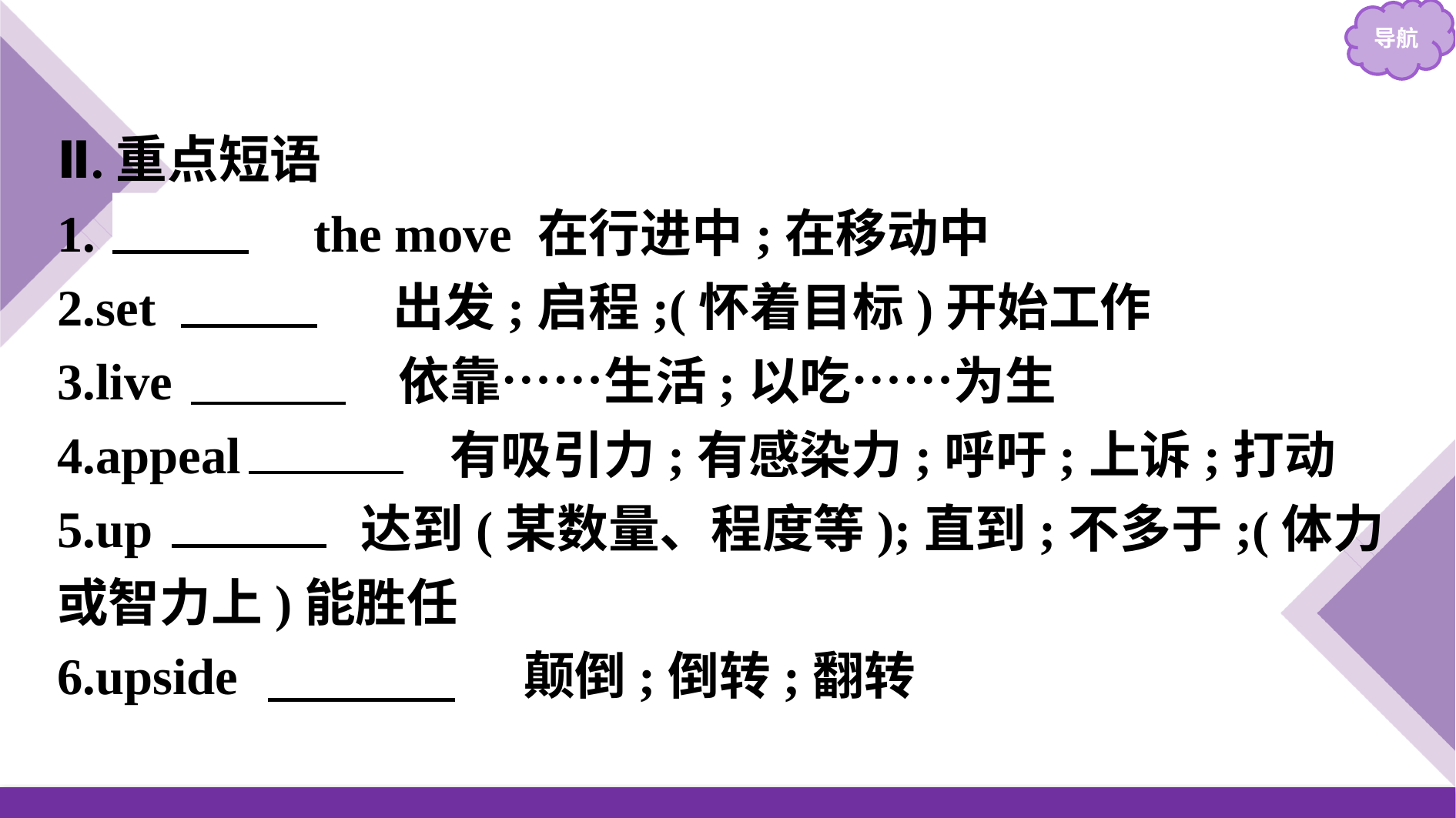

Ⅱ.重点短语
1.　on　 the move 在行进中;在移动中
2.set 　out　 出发;启程;(怀着目标)开始工作
3.live 　off　 依靠……生活;以吃……为生
4.appeal 　to　 有吸引力;有感染力;呼吁;上诉;打动
5.up 　to　 达到(某数量、程度等);直到;不多于;(体力或智力上)能胜任
6.upside 　down　 颠倒;倒转;翻转